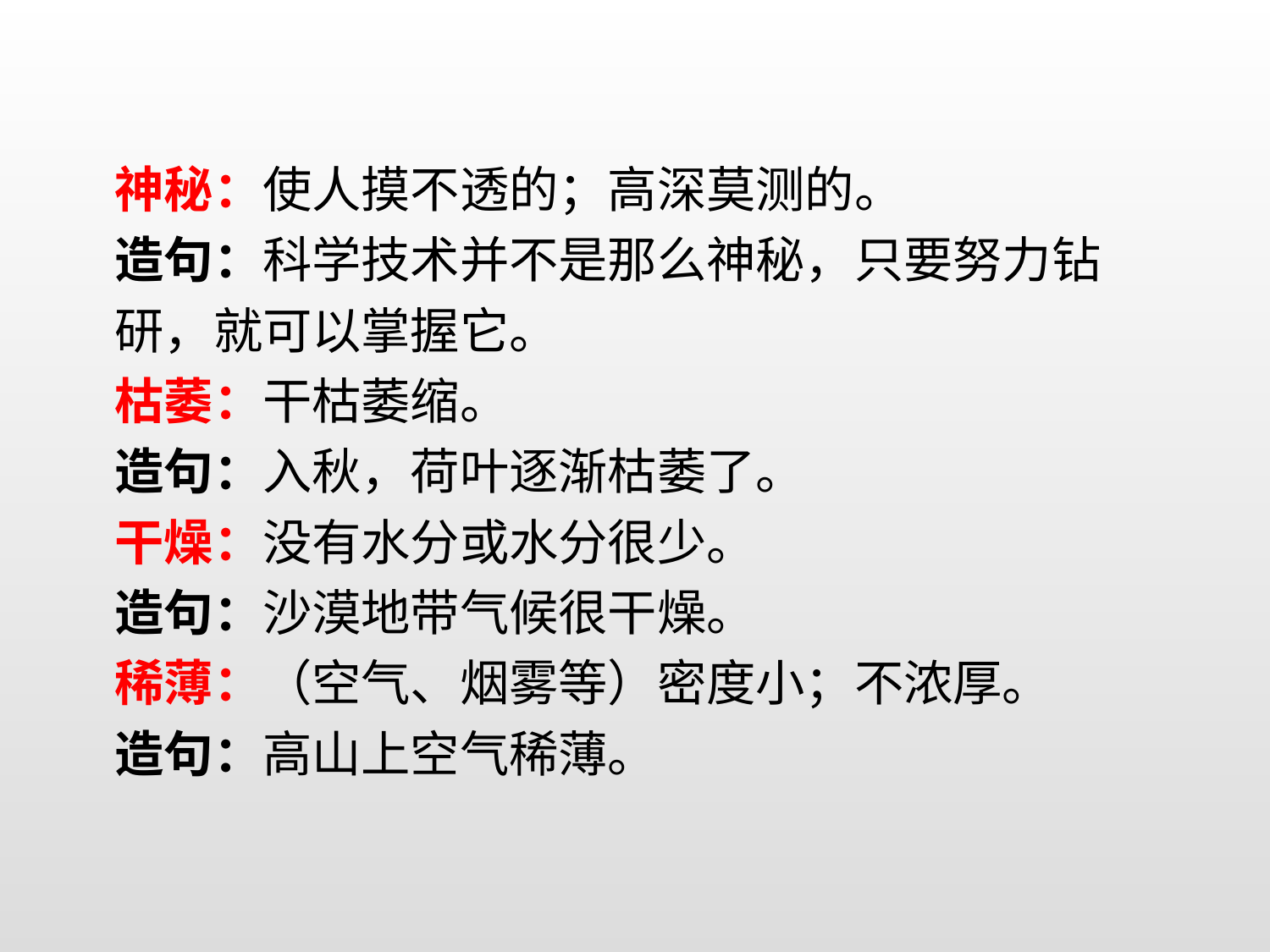

神秘：使人摸不透的；高深莫测的。
造句：科学技术并不是那么神秘，只要努力钻研，就可以掌握它。
枯萎：干枯萎缩。
造句：入秋，荷叶逐渐枯萎了。
干燥：没有水分或水分很少。
造句：沙漠地带气候很干燥。
稀薄：（空气、烟雾等）密度小；不浓厚。
造句：高山上空气稀薄。